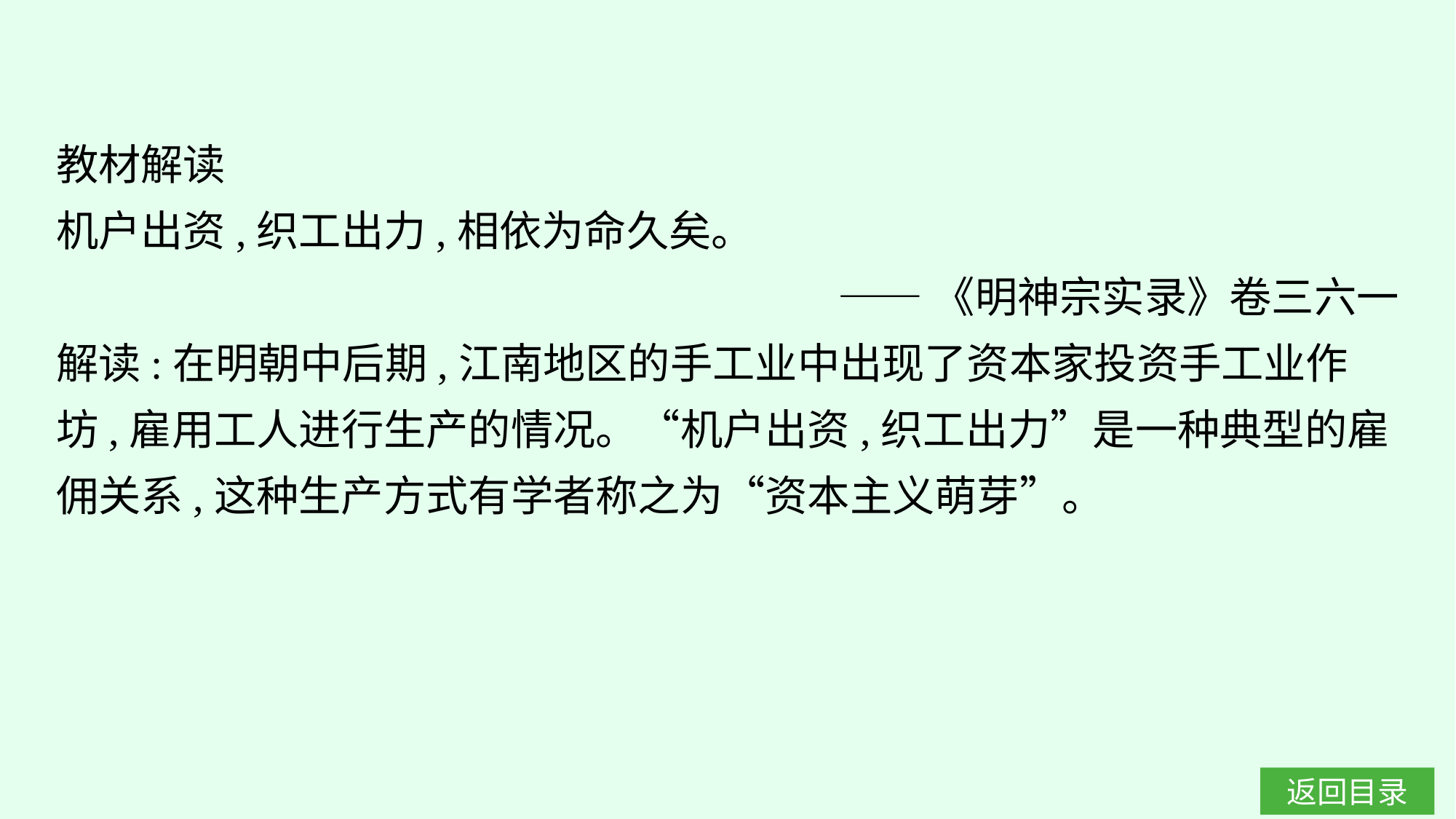

教材解读
机户出资,织工出力,相依为命久矣。
——《明神宗实录》卷三六一
解读:在明朝中后期,江南地区的手工业中出现了资本家投资手工业作坊,雇用工人进行生产的情况。“机户出资,织工出力”是一种典型的雇佣关系,这种生产方式有学者称之为“资本主义萌芽”。